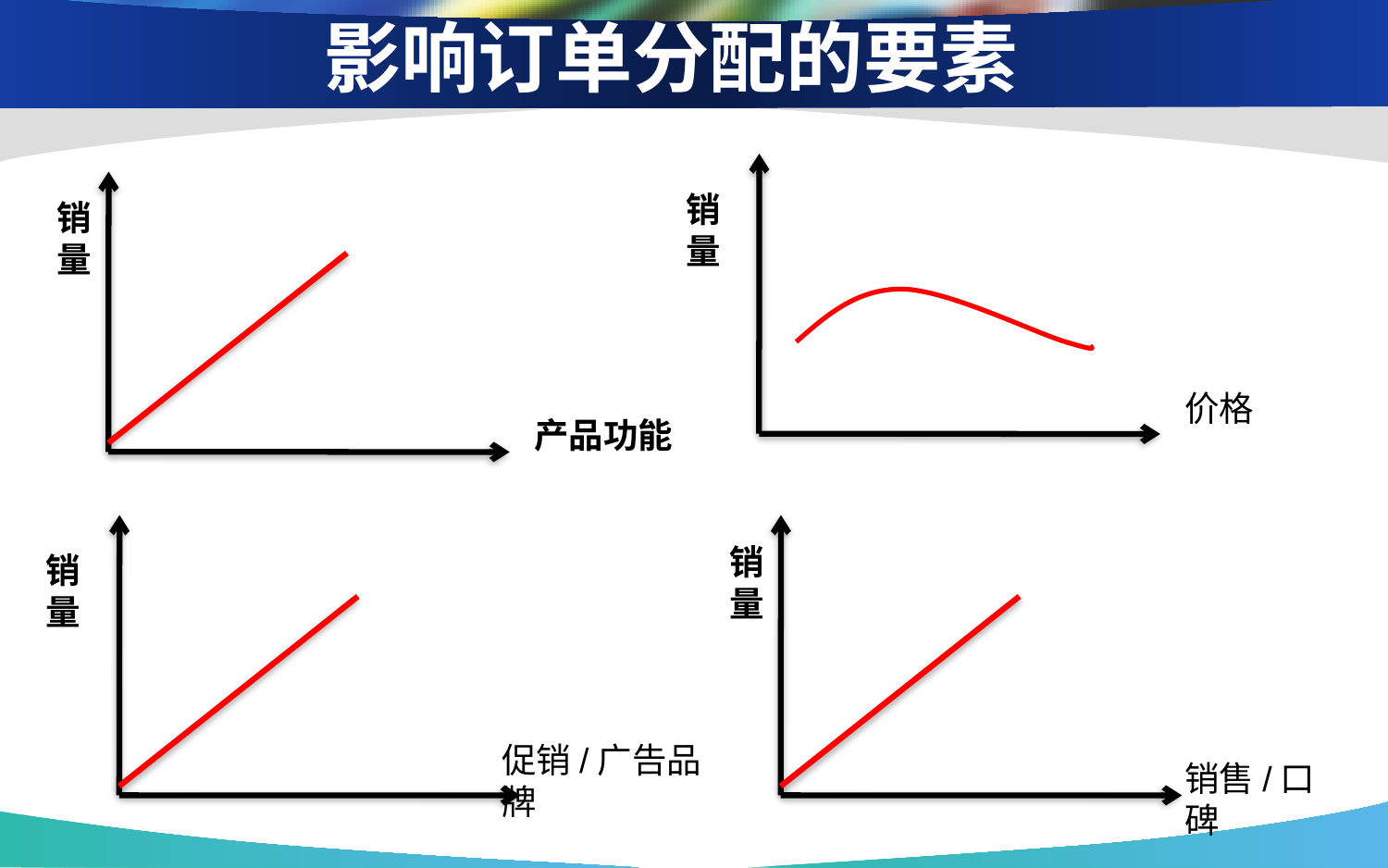

# 影响订单分配的要素
销量
销量

价格
产品功能
销量
销量
促销/广告品牌
销售/口碑